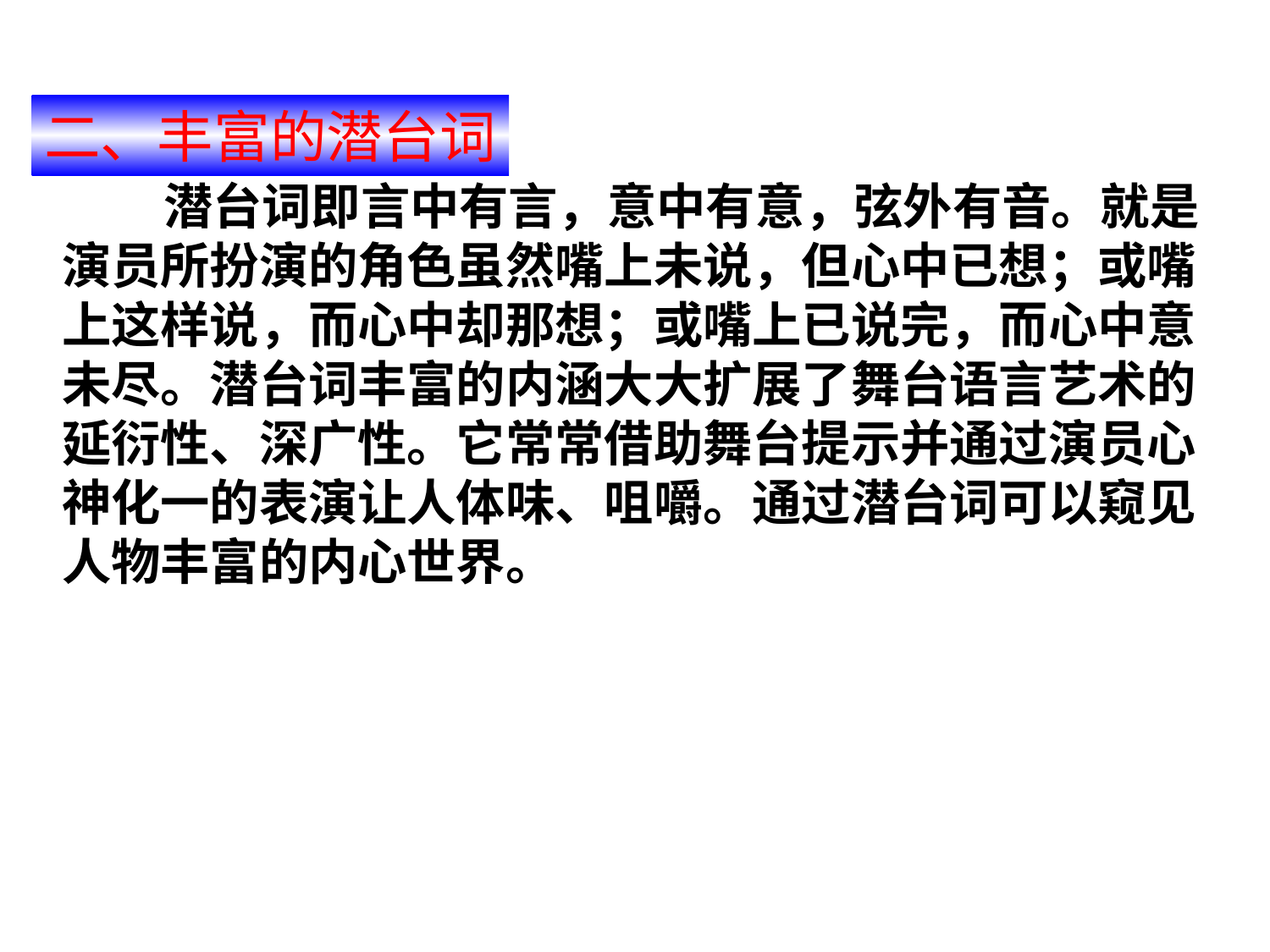

二、丰富的潜台词
        潜台词即言中有言，意中有意，弦外有音。就是
演员所扮演的角色虽然嘴上未说，但心中已想；或嘴
上这样说，而心中却那想；或嘴上已说完，而心中意
未尽。潜台词丰富的内涵大大扩展了舞台语言艺术的
延衍性、深广性。它常常借助舞台提示并通过演员心
神化一的表演让人体味、咀嚼。通过潜台词可以窥见
人物丰富的内心世界。